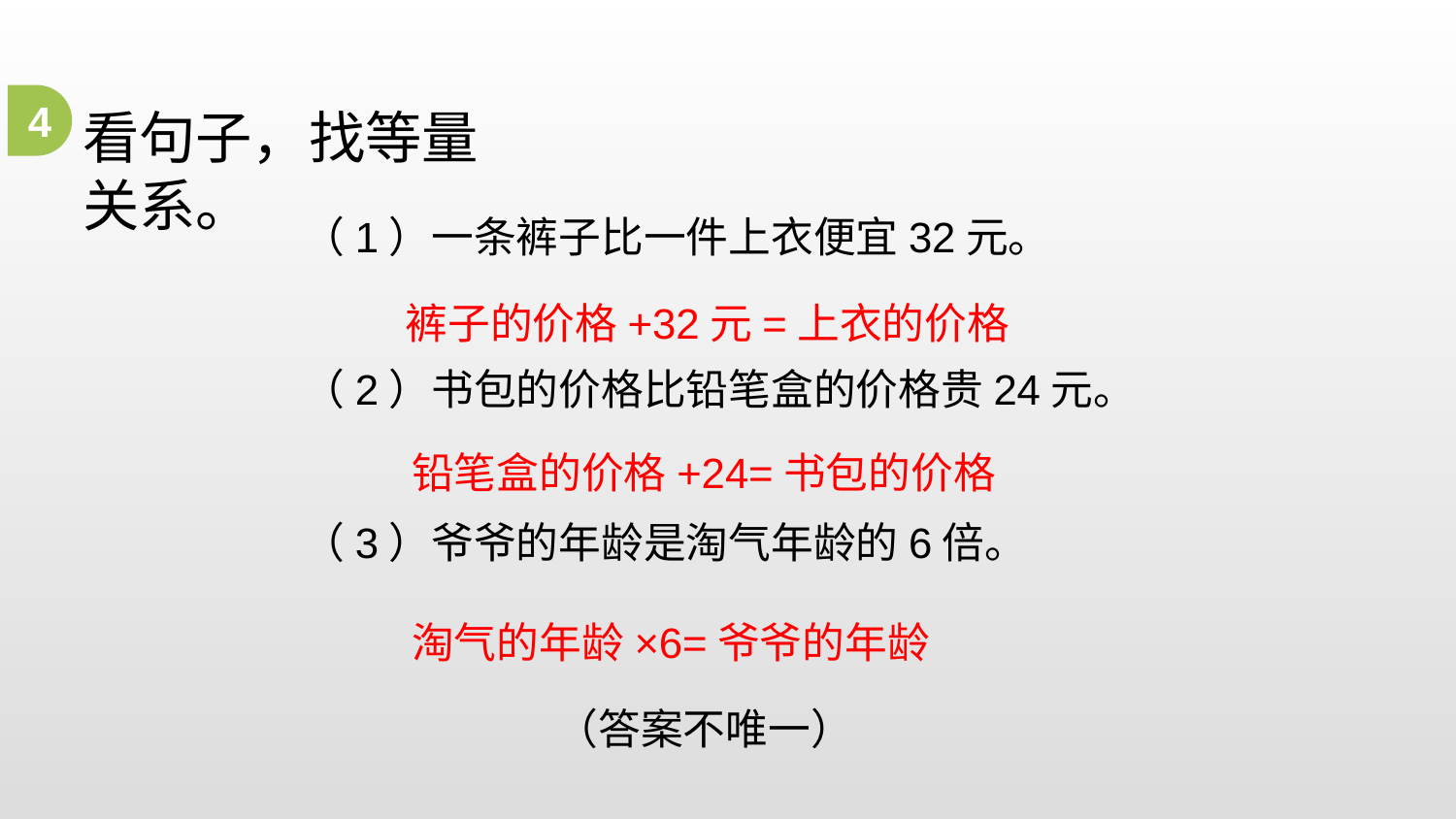

4
看句子，找等量关系。
（1）一条裤子比一件上衣便宜32元。

（2）书包的价格比铅笔盒的价格贵24元。

（3）爷爷的年龄是淘气年龄的6倍。
裤子的价格+32元=上衣的价格
铅笔盒的价格+24=书包的价格
淘气的年龄×6=爷爷的年龄
（答案不唯一）